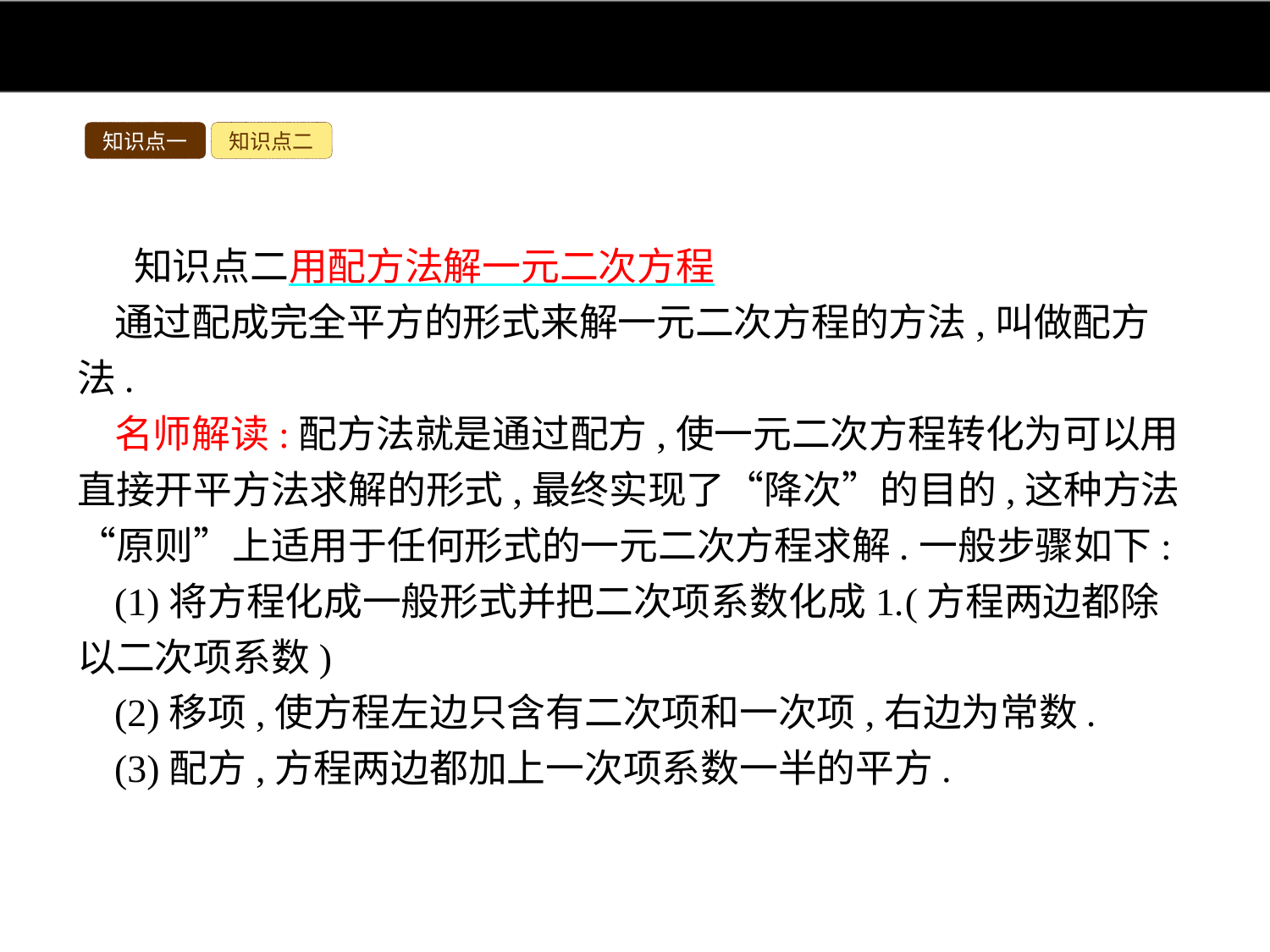

知识点一
知识点二
知识点二用配方法解一元二次方程
通过配成完全平方的形式来解一元二次方程的方法,叫做配方法.
名师解读:配方法就是通过配方,使一元二次方程转化为可以用直接开平方法求解的形式,最终实现了“降次”的目的,这种方法“原则”上适用于任何形式的一元二次方程求解.一般步骤如下:
(1)将方程化成一般形式并把二次项系数化成1.(方程两边都除以二次项系数)
(2)移项,使方程左边只含有二次项和一次项,右边为常数.
(3)配方,方程两边都加上一次项系数一半的平方.